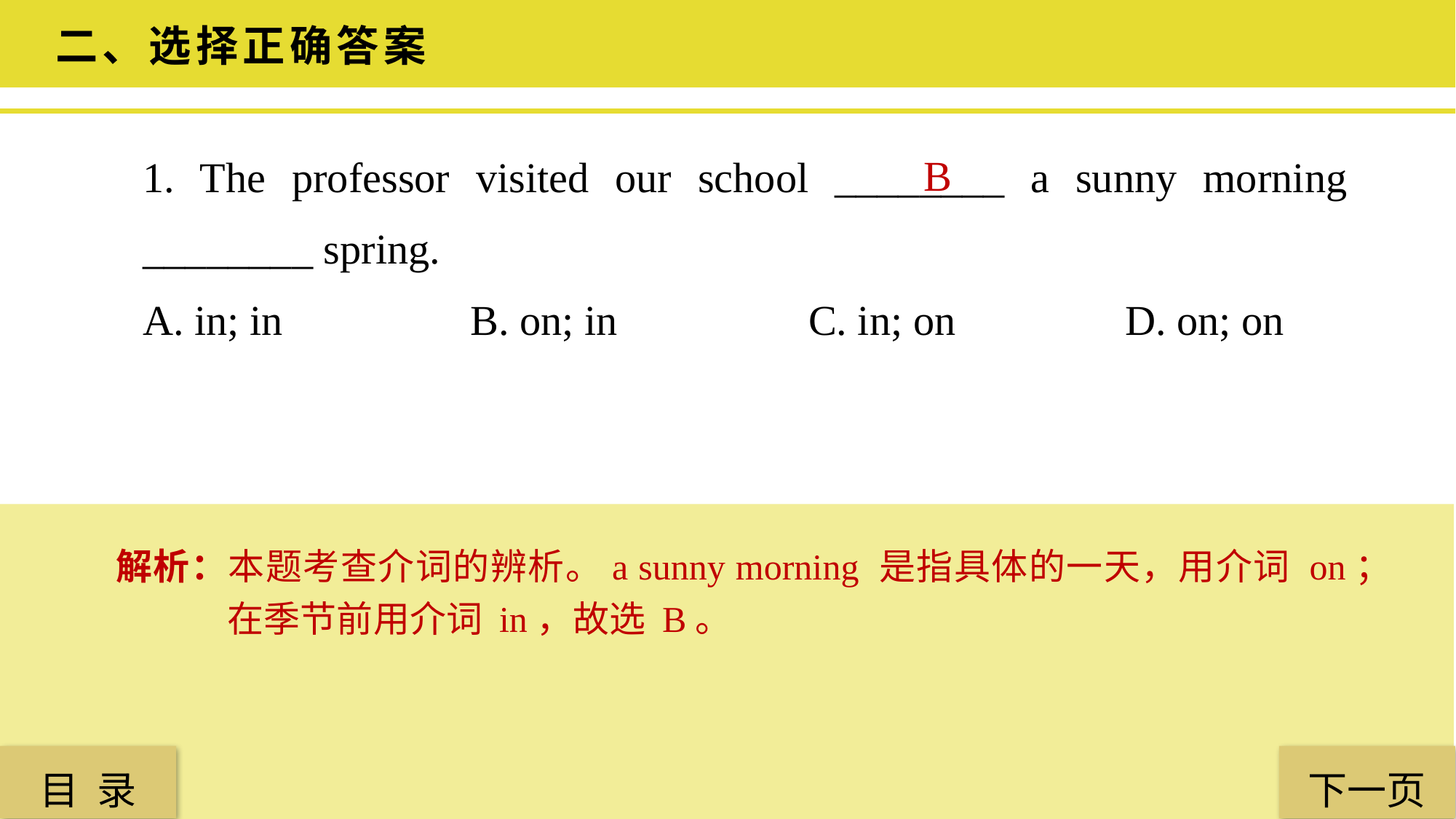

二、选择正确答案
1. The professor visited our school ________ a sunny morning ________ spring.
A. in; in 		B. on; in		 C. in; on 		D. on; on
B
解析：本题考查介词的辨析。a sunny morning 是指具体的一天，用介词 on；在季节前用介词 in，故选 B。